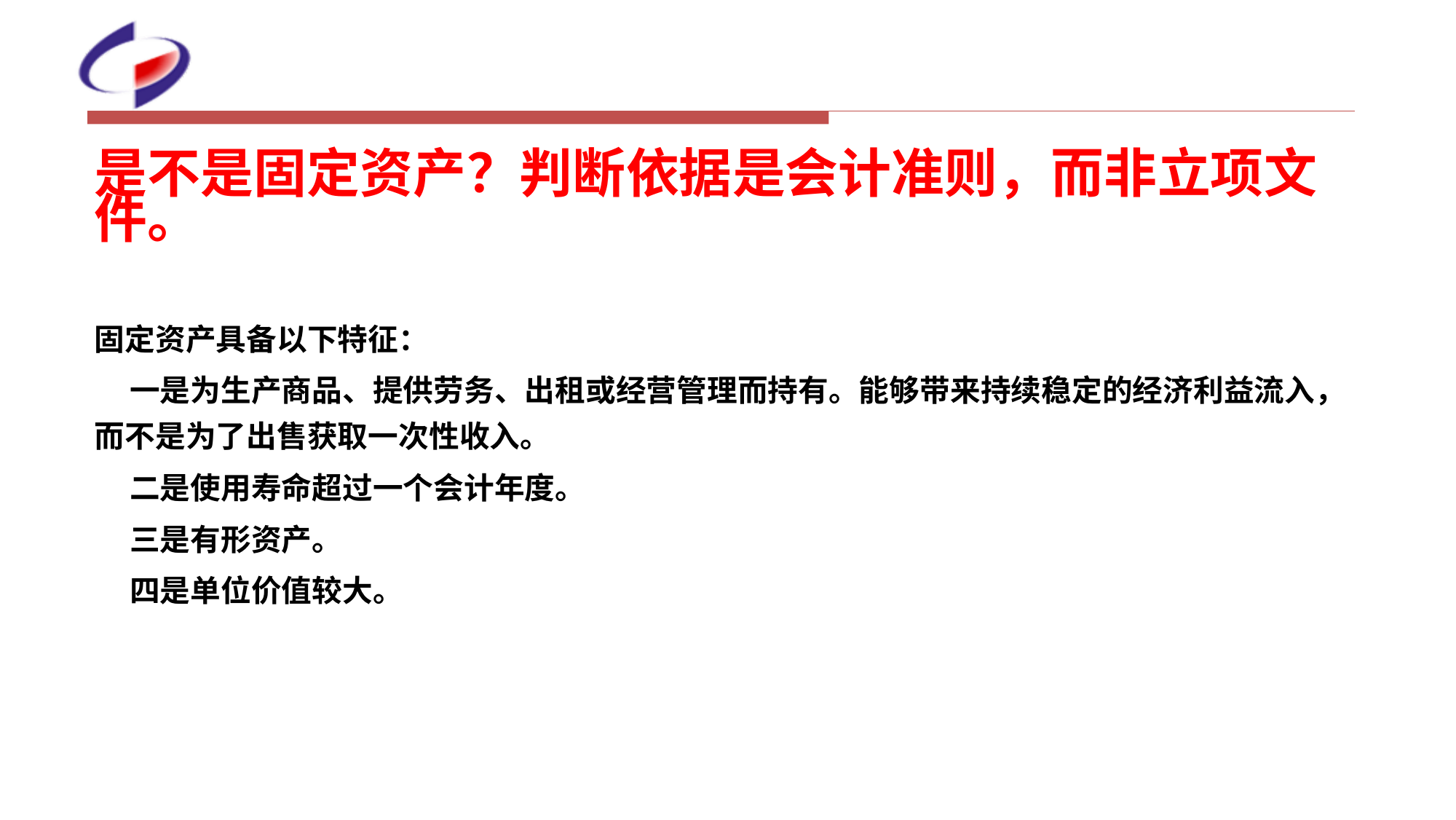

是不是固定资产？判断依据是会计准则，而非立项文件。

固定资产具备以下特征：
    一是为生产商品、提供劳务、出租或经营管理而持有。能够带来持续稳定的经济利益流入，而不是为了出售获取一次性收入。
    二是使用寿命超过一个会计年度。
    三是有形资产。
    四是单位价值较大。